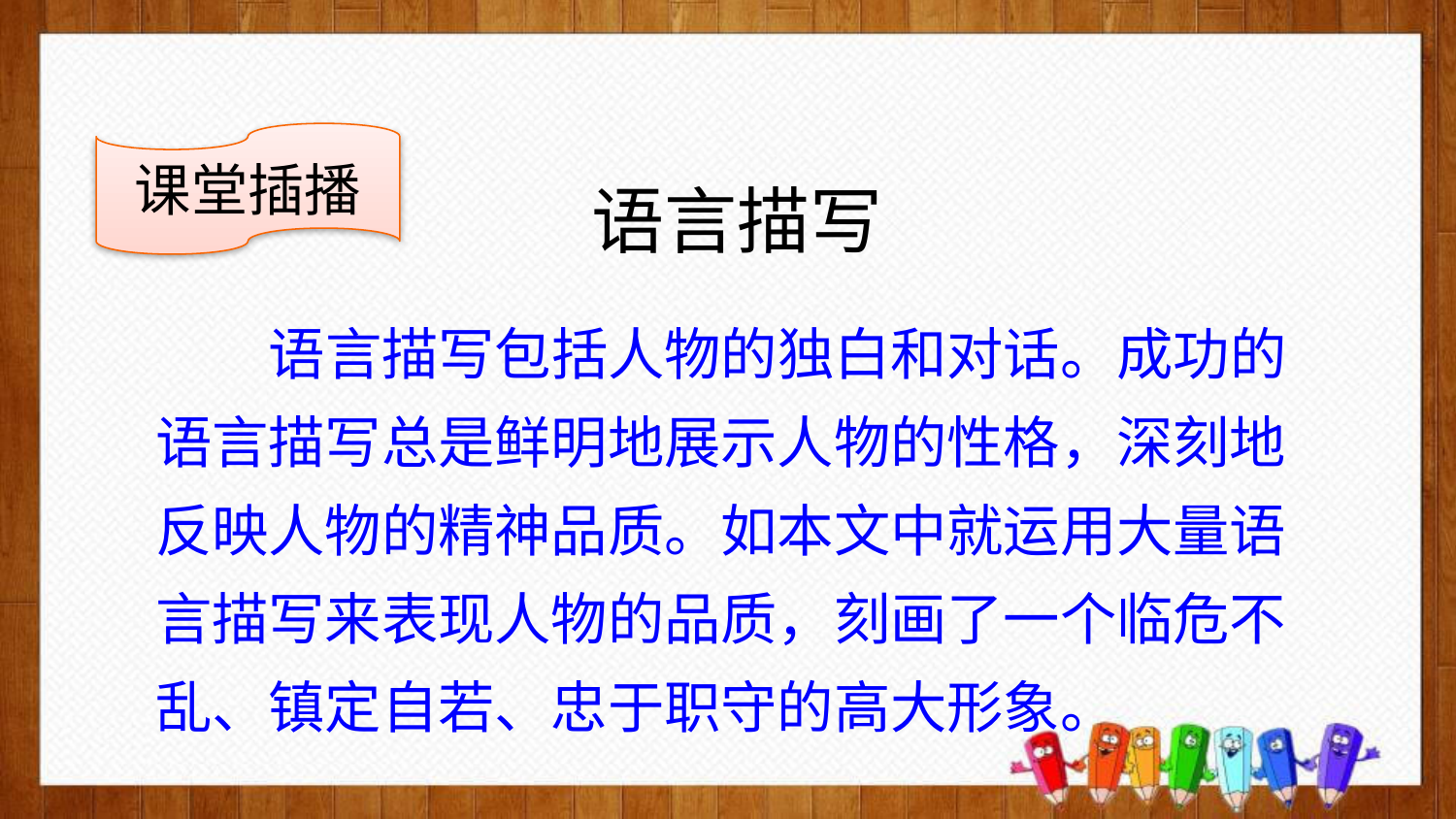

课堂插播
语言描写
语言描写包括人物的独白和对话。成功的语言描写总是鲜明地展示人物的性格，深刻地反映人物的精神品质。如本文中就运用大量语言描写来表现人物的品质，刻画了一个临危不乱、镇定自若、忠于职守的高大形象。